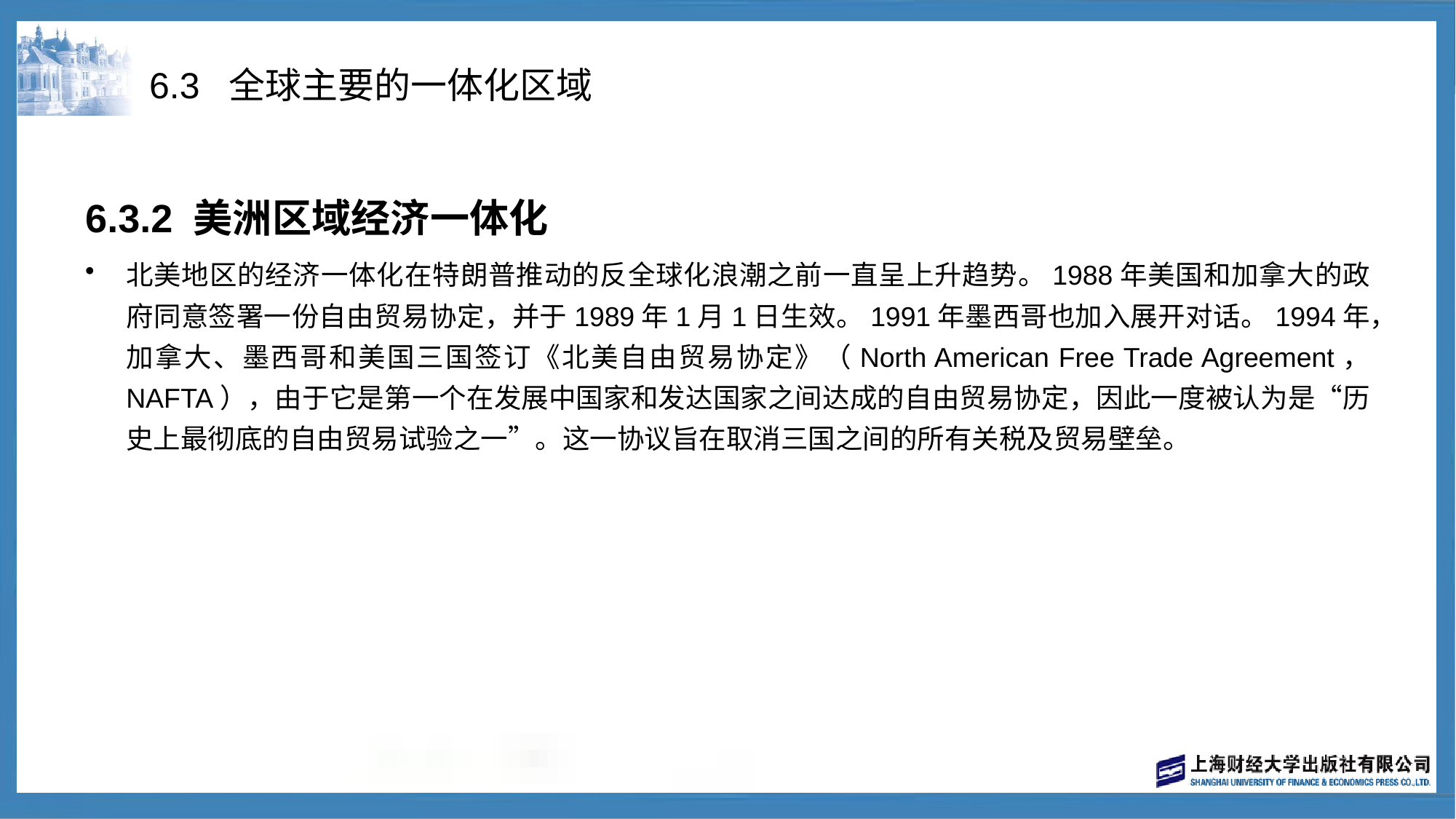

# 6.3  全球主要的一体化区域
6.3.2 美洲区域经济一体化
北美地区的经济一体化在特朗普推动的反全球化浪潮之前一直呈上升趋势。1988年美国和加拿大的政府同意签署一份自由贸易协定，并于1989年1月1日生效。1991年墨西哥也加入展开对话。1994年，加拿大、墨西哥和美国三国签订《北美自由贸易协定》（North American Free Trade Agreement， NAFTA），由于它是第一个在发展中国家和发达国家之间达成的自由贸易协定，因此一度被认为是“历史上最彻底的自由贸易试验之一”。这一协议旨在取消三国之间的所有关税及贸易壁垒。